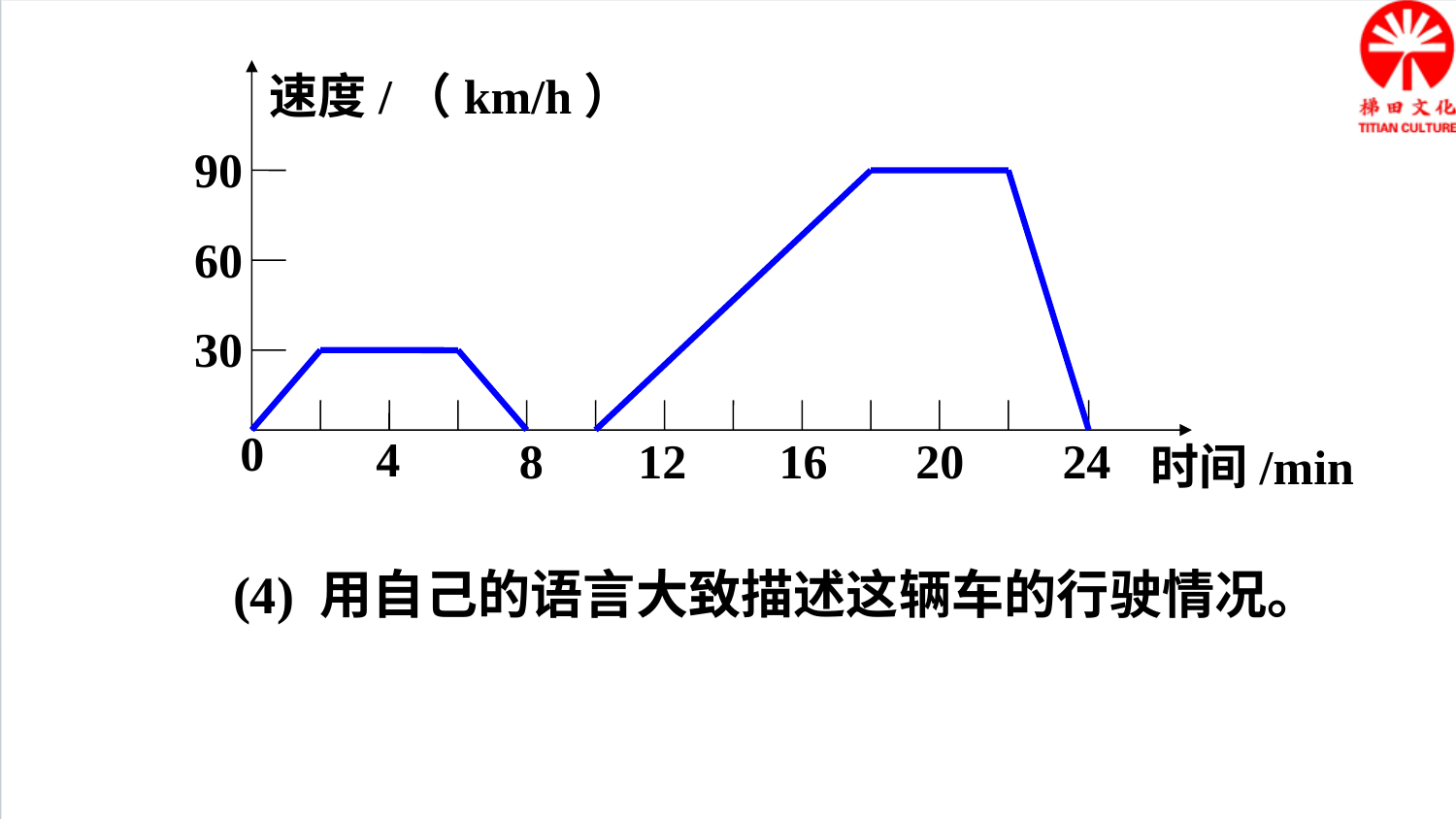

速度/（km/h）

90

60

30

0
4
8
12
16
20
24

时间/min
(4) 用自己的语言大致描述这辆车的行驶情况。